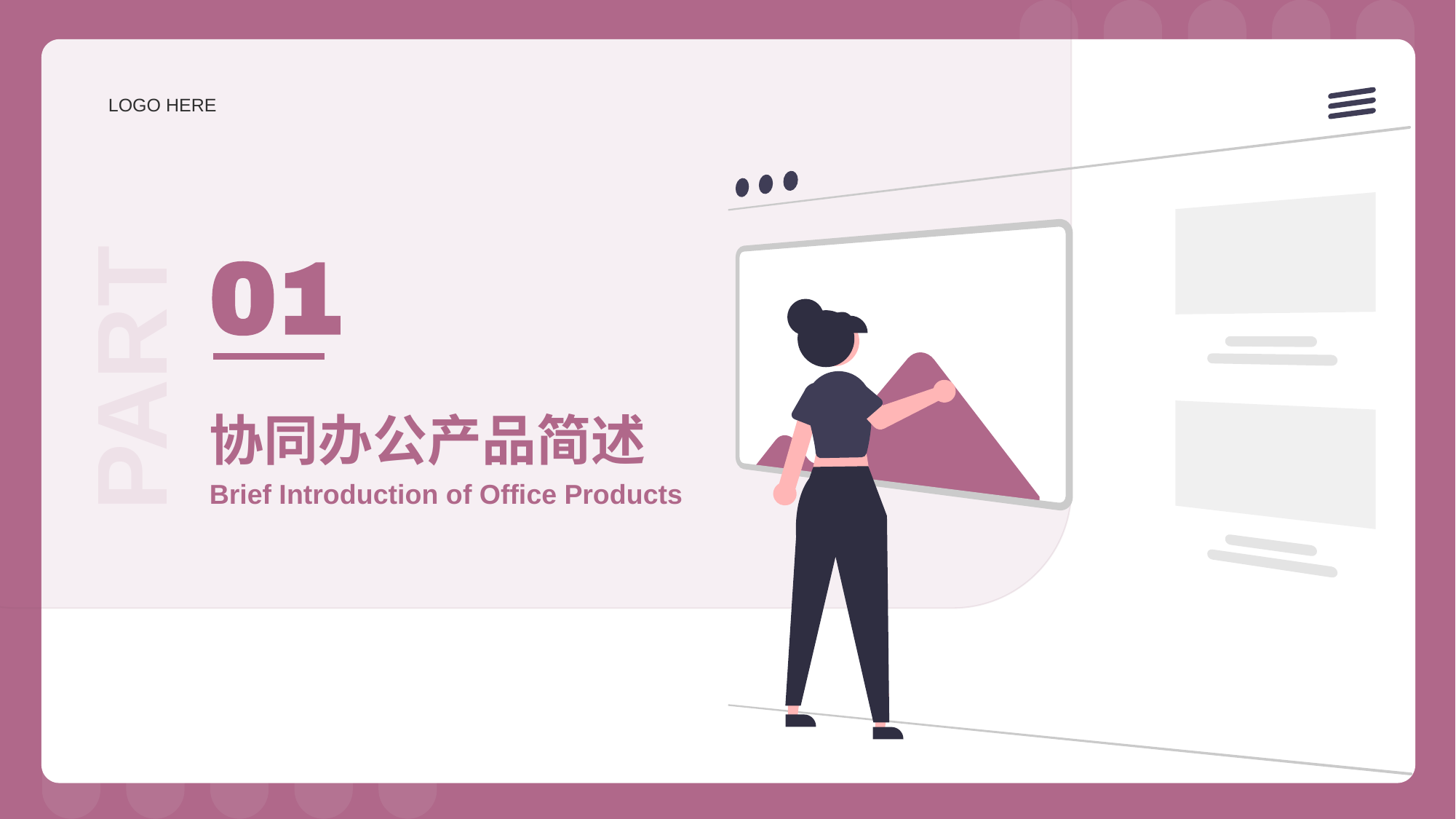

LOGO HERE
01
PART
协同办公产品简述
Brief Introduction of Office Products